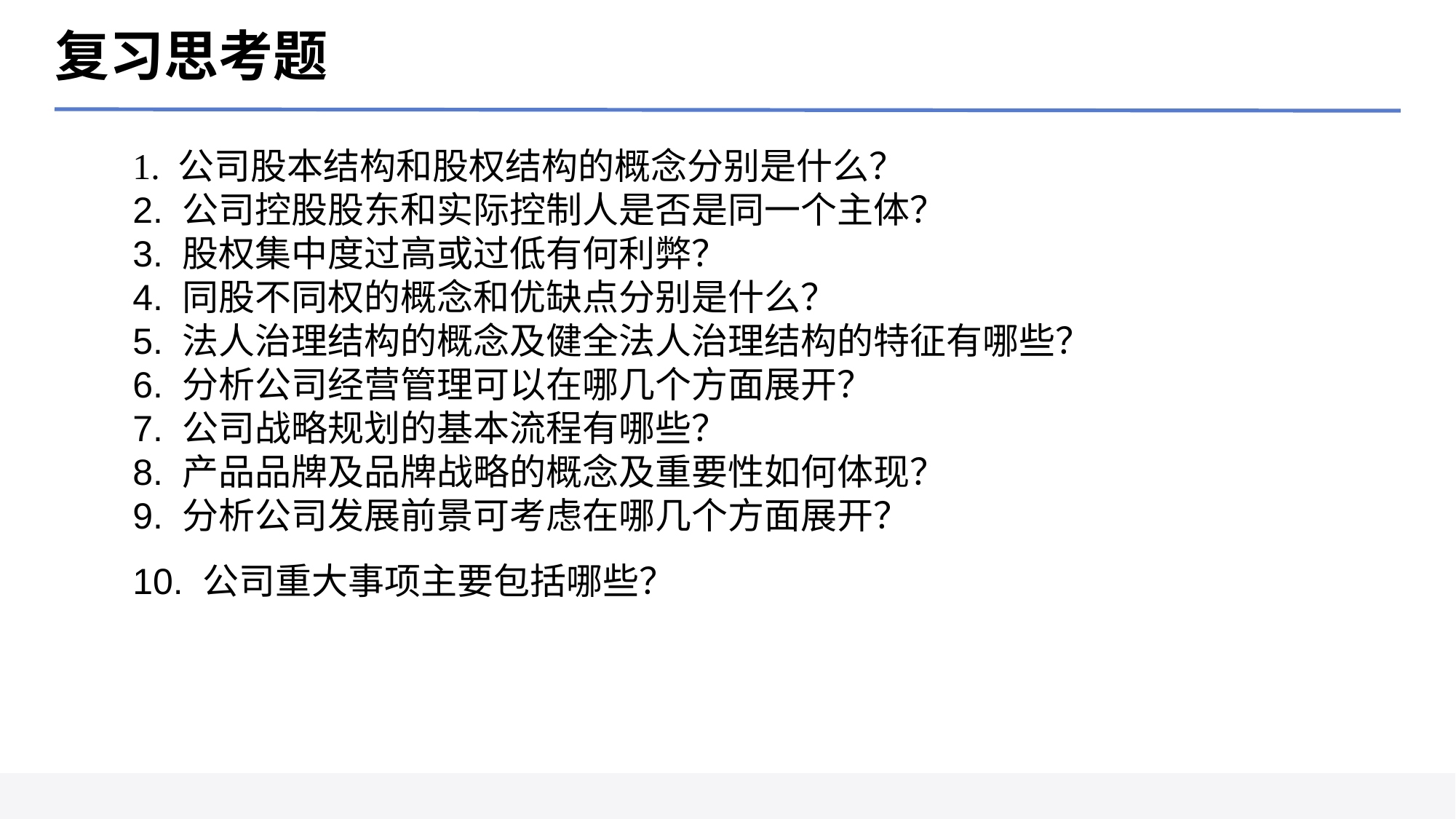

复习思考题
1. 公司股本结构和股权结构的概念分别是什么？2. 公司控股股东和实际控制人是否是同一个主体？3. 股权集中度过高或过低有何利弊？4. 同股不同权的概念和优缺点分别是什么？5. 法人治理结构的概念及健全法人治理结构的特征有哪些？6. 分析公司经营管理可以在哪几个方面展开？7. 公司战略规划的基本流程有哪些？8. 产品品牌及品牌战略的概念及重要性如何体现？9. 分析公司发展前景可考虑在哪几个方面展开？10. 公司重大事项主要包括哪些？
96